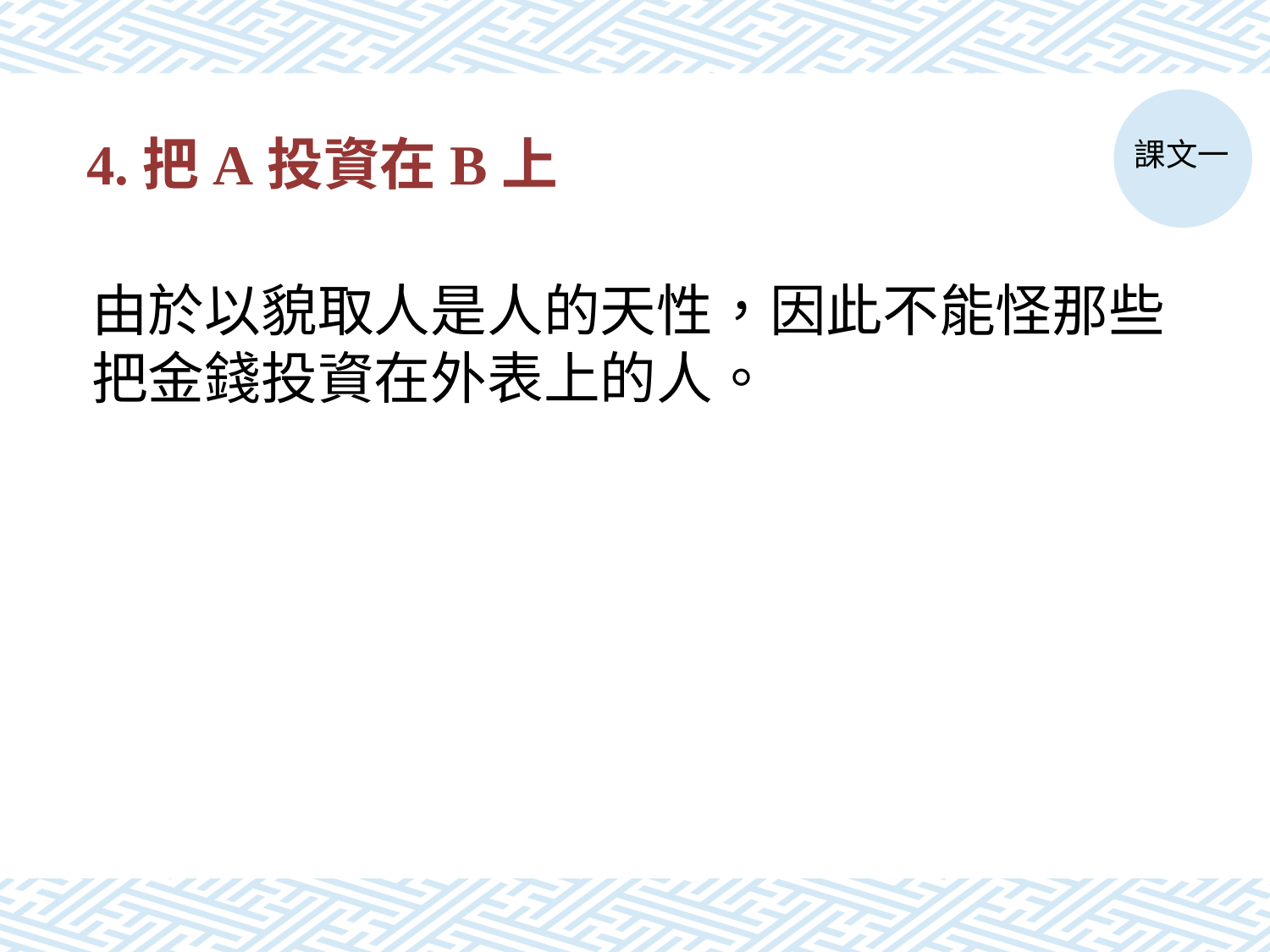

課文一
# 4.把A投資在B上
由於以貌取人是人的天性，因此不能怪那些把金錢投資在外表上的人。